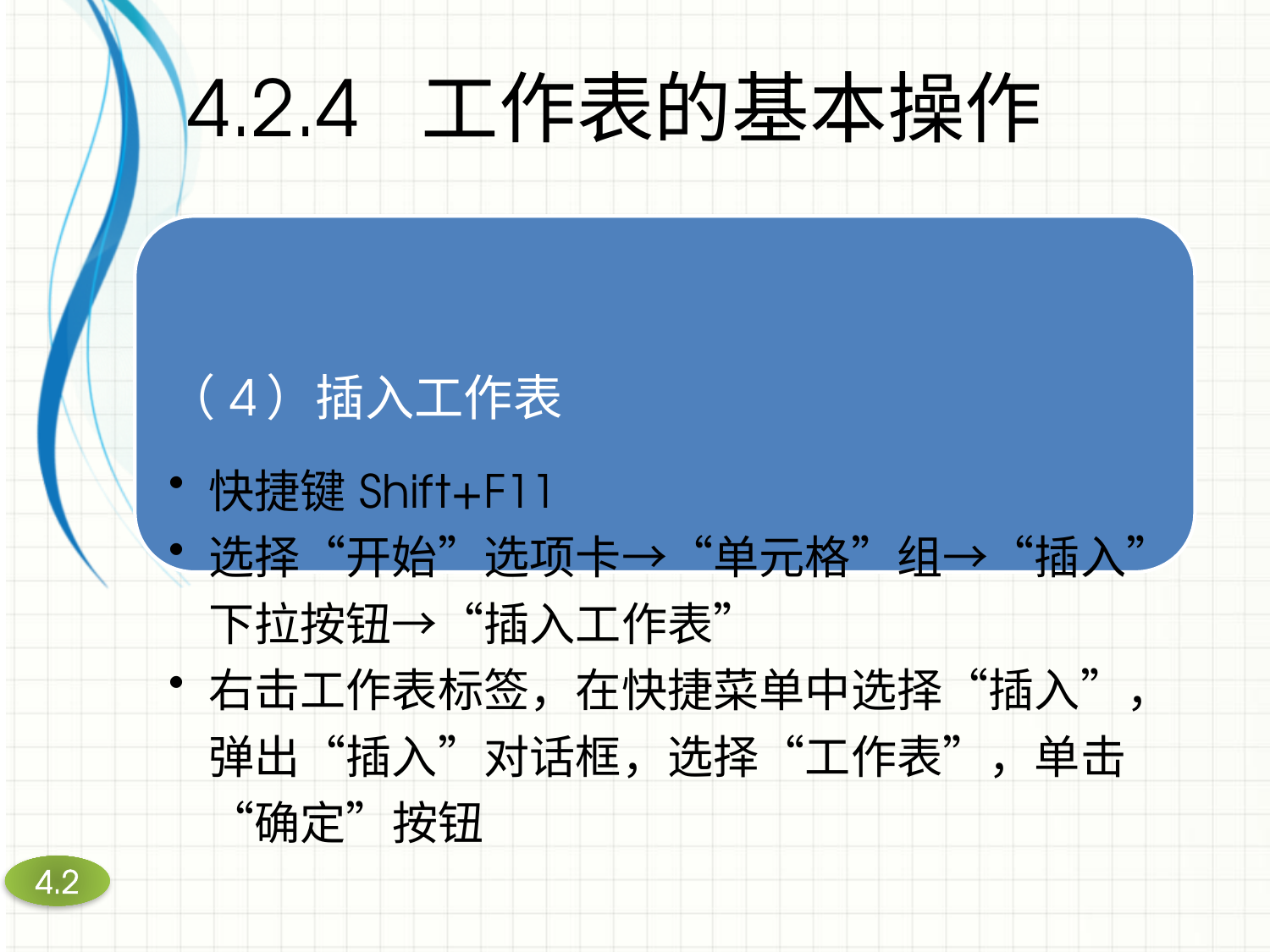

# 4.2.4  工作表的基本操作
（4）插入工作表
快捷键Shift+F11
选择“开始”选项卡→“单元格”组→“插入”下拉按钮→“插入工作表”
右击工作表标签，在快捷菜单中选择“插入”，弹出“插入”对话框，选择“工作表”，单击“确定”按钮